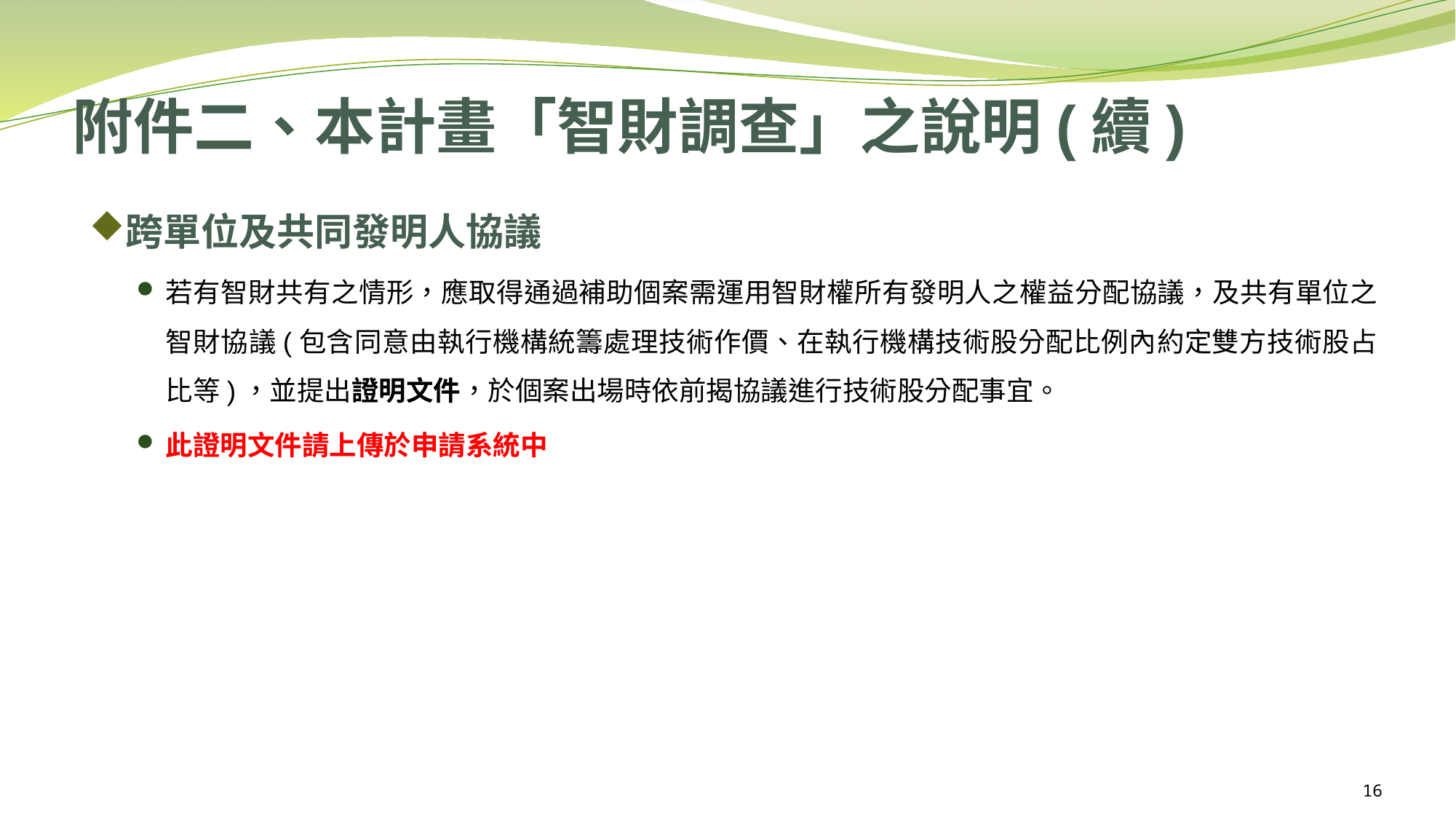

# 附件二、本計畫「智財調查」之說明(續)
跨單位及共同發明人協議
若有智財共有之情形，應取得通過補助個案需運用智財權所有發明人之權益分配協議，及共有單位之智財協議(包含同意由執行機構統籌處理技術作價、在執行機構技術股分配比例內約定雙方技術股占比等)，並提出證明文件，於個案出場時依前揭協議進行技術股分配事宜。
此證明文件請上傳於申請系統中
16